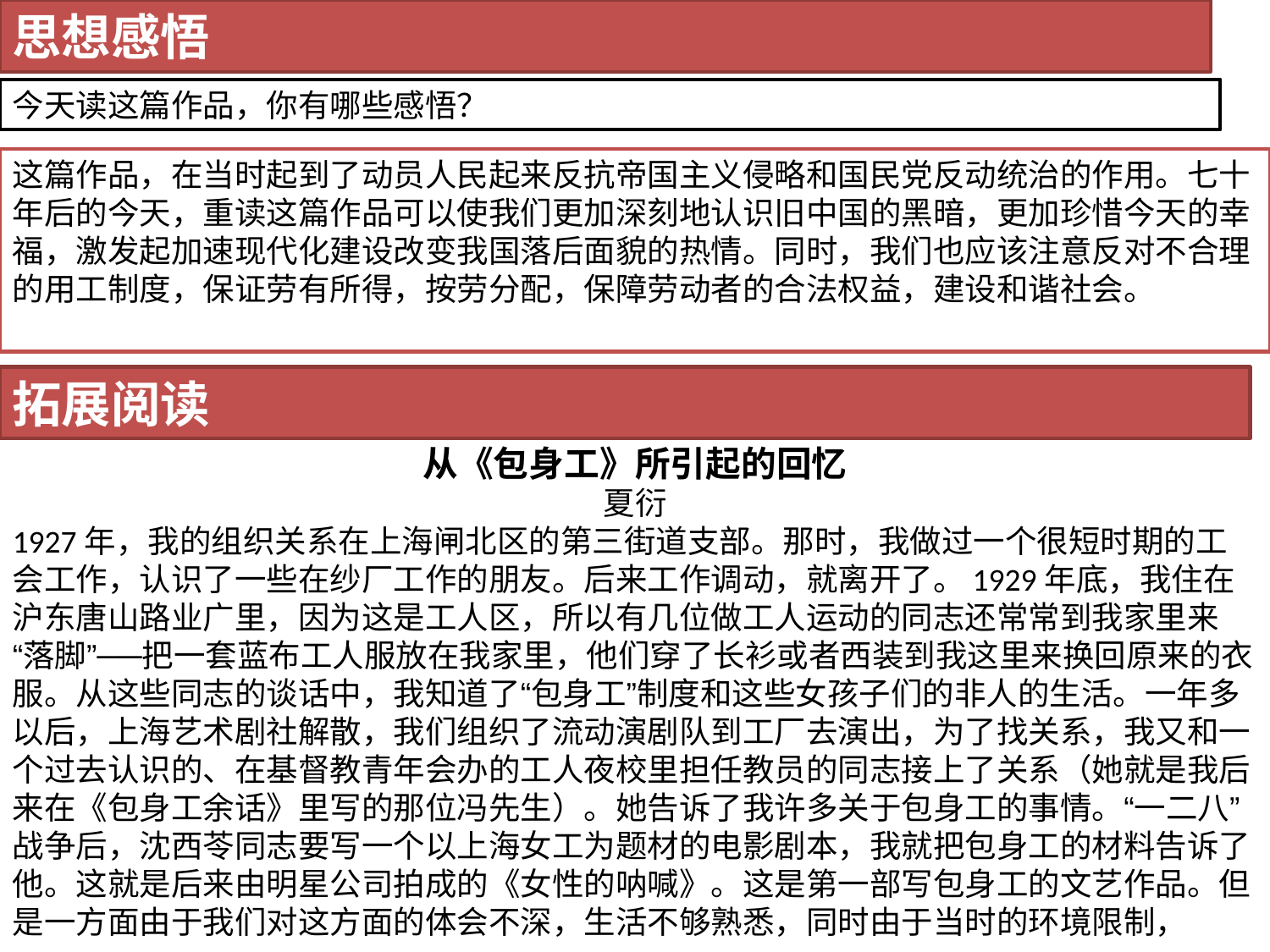

思想感悟
今天读这篇作品，你有哪些感悟？
这篇作品，在当时起到了动员人民起来反抗帝国主义侵略和国民党反动统治的作用。七十年后的今天，重读这篇作品可以使我们更加深刻地认识旧中国的黑暗，更加珍惜今天的幸福，激发起加速现代化建设改变我国落后面貌的热情。同时，我们也应该注意反对不合理的用工制度，保证劳有所得，按劳分配，保障劳动者的合法权益，建设和谐社会。

拓展阅读
从《包身工》所引起的回忆
夏衍
1927年，我的组织关系在上海闸北区的第三街道支部。那时，我做过一个很短时期的工会工作，认识了一些在纱厂工作的朋友。后来工作调动，就离开了。1929年底，我住在沪东唐山路业广里，因为这是工人区，所以有几位做工人运动的同志还常常到我家里来“落脚”──把一套蓝布工人服放在我家里，他们穿了长衫或者西装到我这里来换回原来的衣服。从这些同志的谈话中，我知道了“包身工”制度和这些女孩子们的非人的生活。一年多以后，上海艺术剧社解散，我们组织了流动演剧队到工厂去演出，为了找关系，我又和一个过去认识的、在基督教青年会办的工人夜校里担任教员的同志接上了关系（她就是我后来在《包身工余话》里写的那位冯先生）。她告诉了我许多关于包身工的事情。“一二八”战争后，沈西苓同志要写一个以上海女工为题材的电影剧本，我就把包身工的材料告诉了他。这就是后来由明星公司拍成的《女性的呐喊》。这是第一部写包身工的文艺作品。但是一方面由于我们对这方面的体会不深，生活不够熟悉，同时由于当时的环境限制，